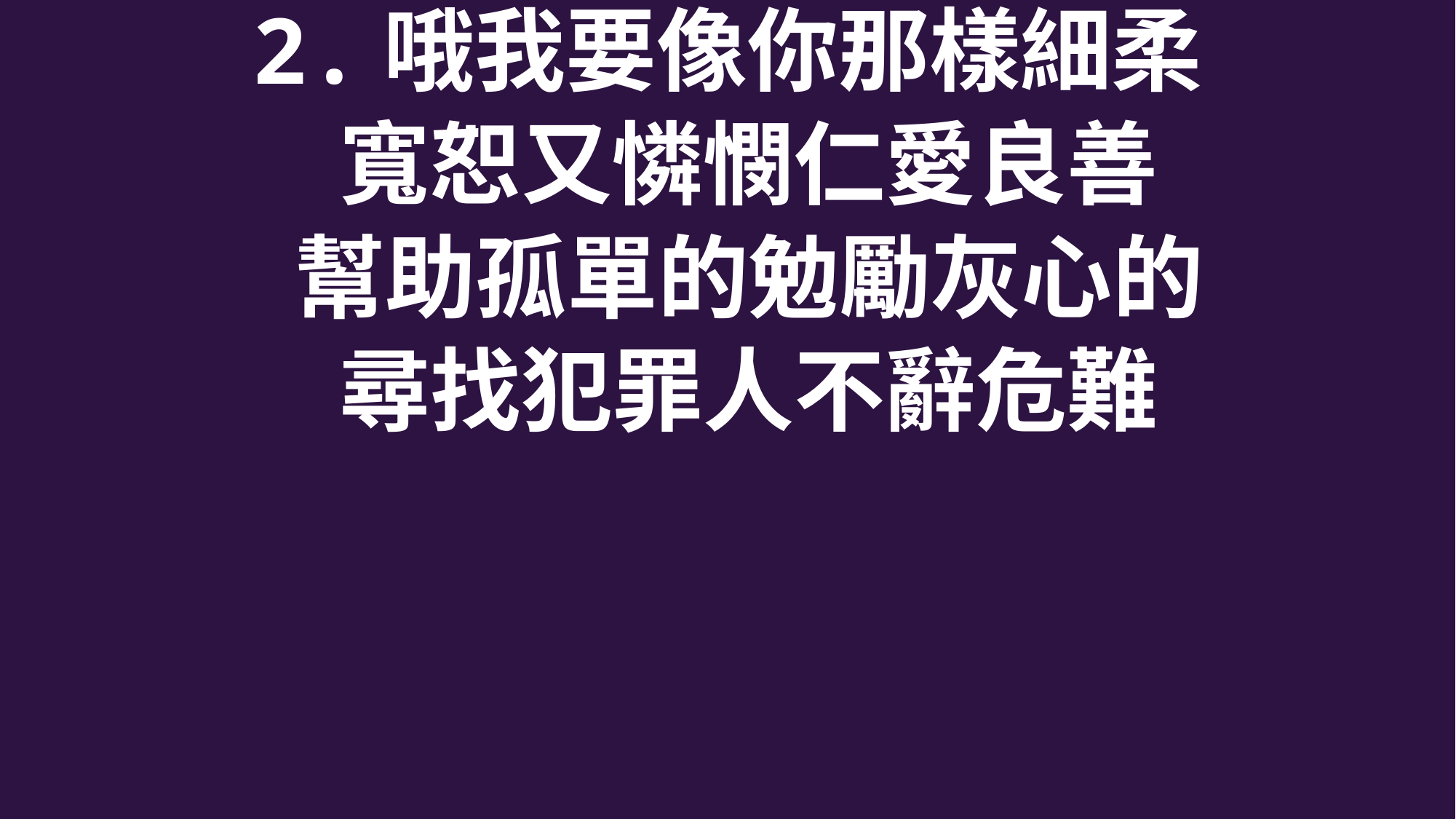

2.哦我要像你那樣細柔
 寬恕又憐憫仁愛良善
 幫助孤單的勉勵灰心的
 尋找犯罪人不辭危難